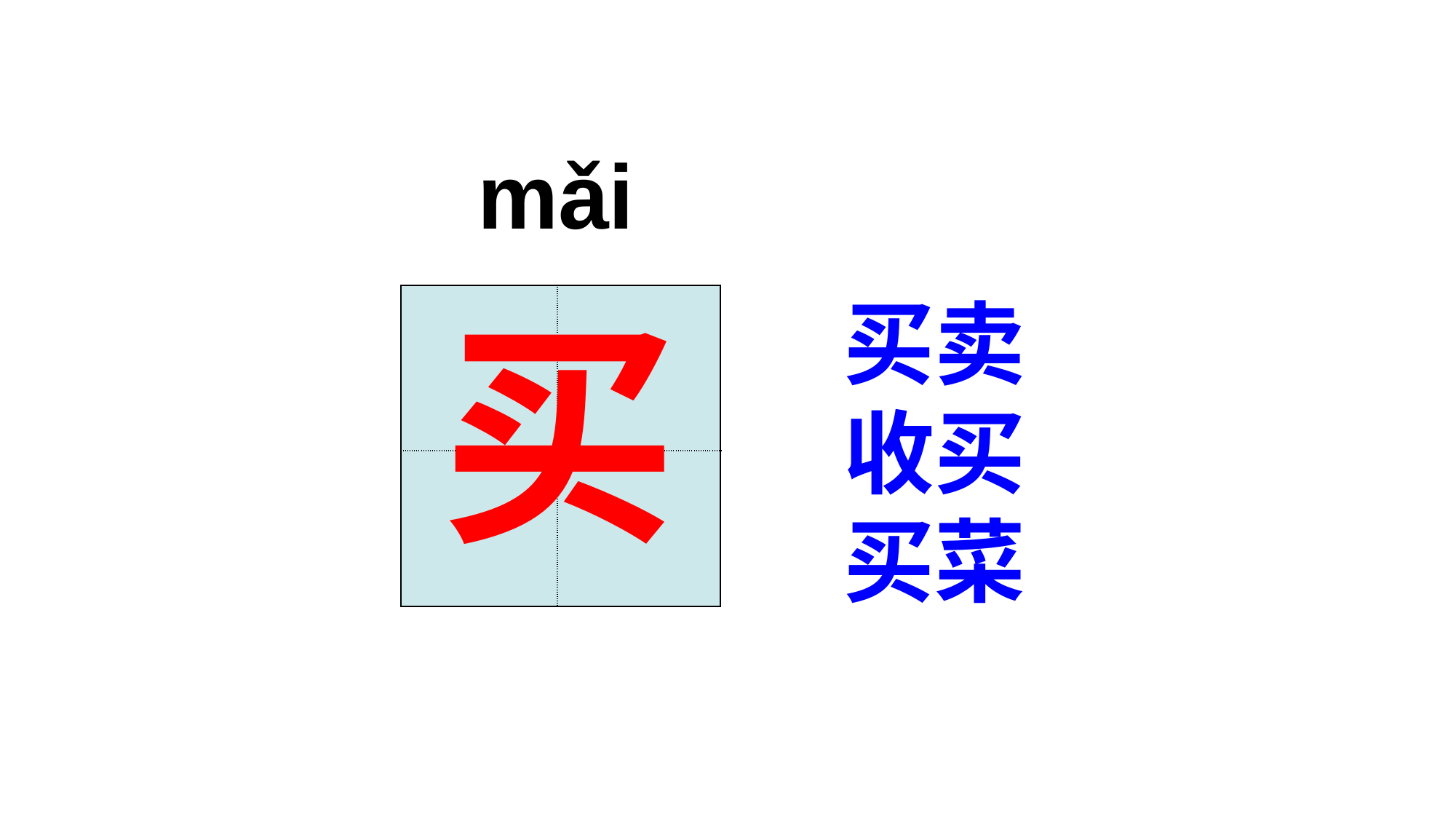

mǎi
买卖
收买
买菜

买
|  |  |
| --- | --- |
|  |  |